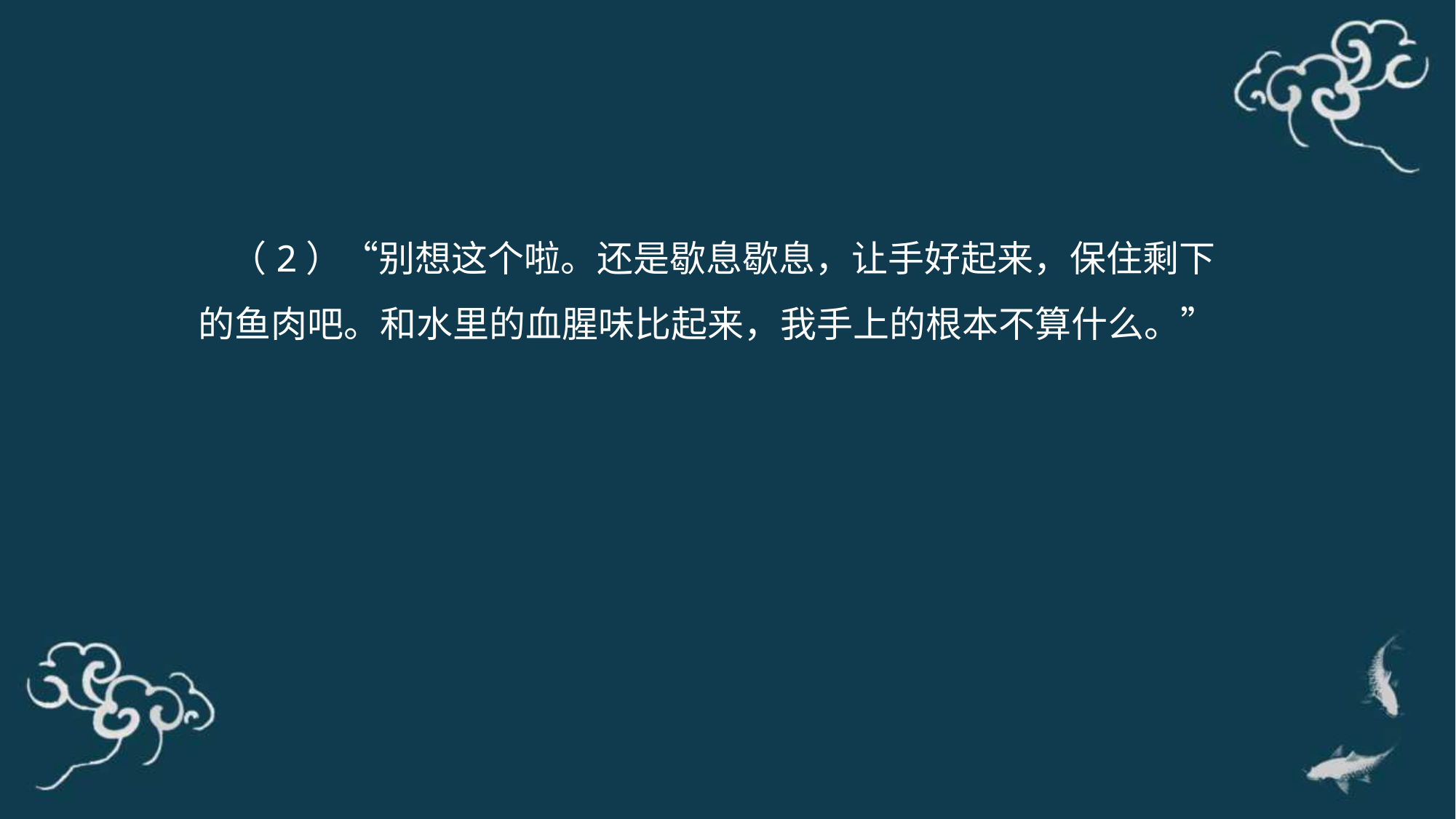

（2）“别想这个啦。还是歇息歇息，让手好起来，保住剩下的鱼肉吧。和水里的血腥味比起来，我手上的根本不算什么。”